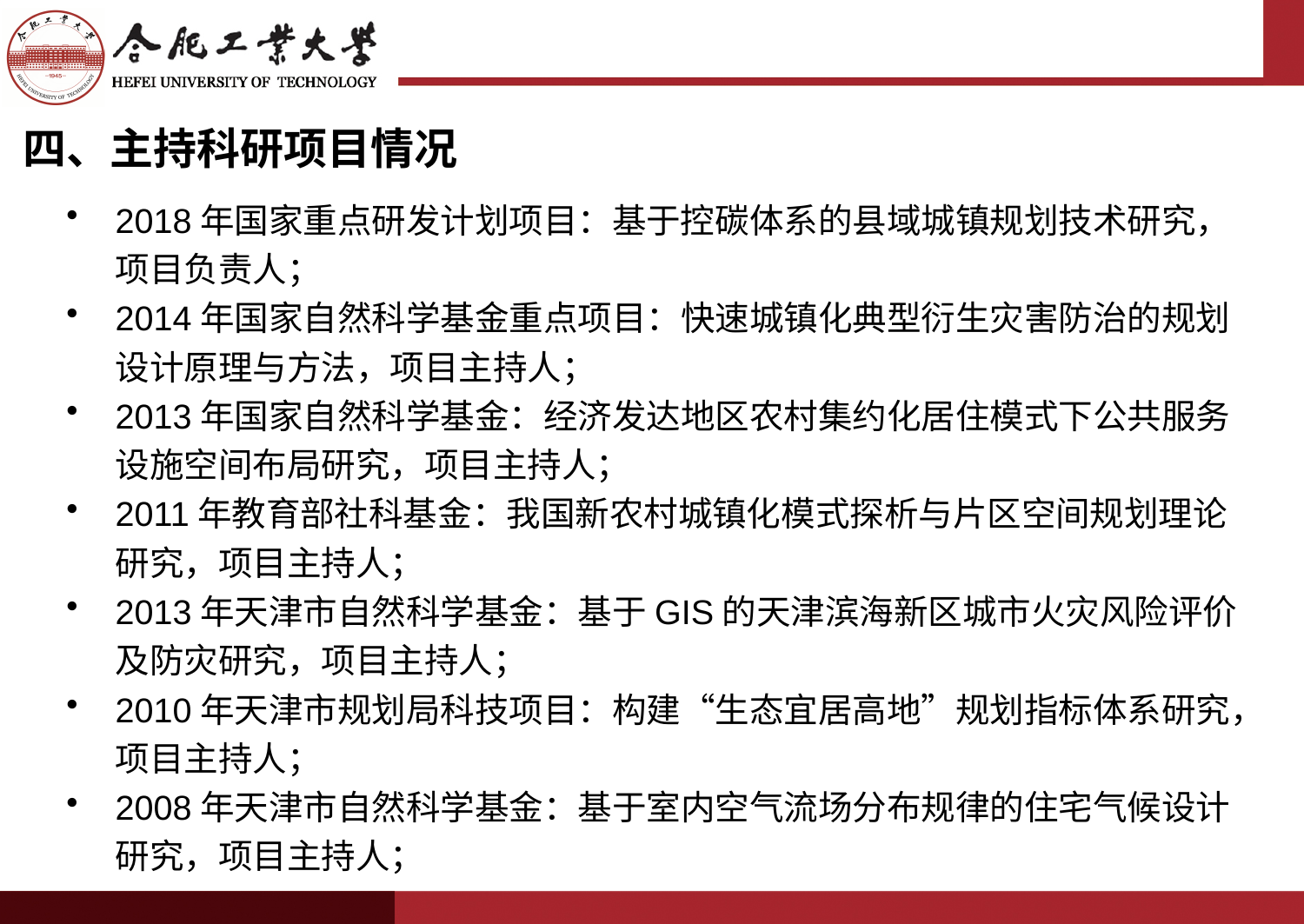

四、主持科研项目情况

2018年国家重点研发计划项目：基于控碳体系的县域城镇规划技术研究，项目负责人；
2014年国家自然科学基金重点项目：快速城镇化典型衍生灾害防治的规划设计原理与方法，项目主持人；
2013年国家自然科学基金：经济发达地区农村集约化居住模式下公共服务设施空间布局研究，项目主持人；
2011年教育部社科基金：我国新农村城镇化模式探析与片区空间规划理论研究，项目主持人；
2013年天津市自然科学基金：基于GIS的天津滨海新区城市火灾风险评价及防灾研究，项目主持人；
2010年天津市规划局科技项目：构建“生态宜居高地”规划指标体系研究，项目主持人；
2008年天津市自然科学基金：基于室内空气流场分布规律的住宅气候设计研究，项目主持人；